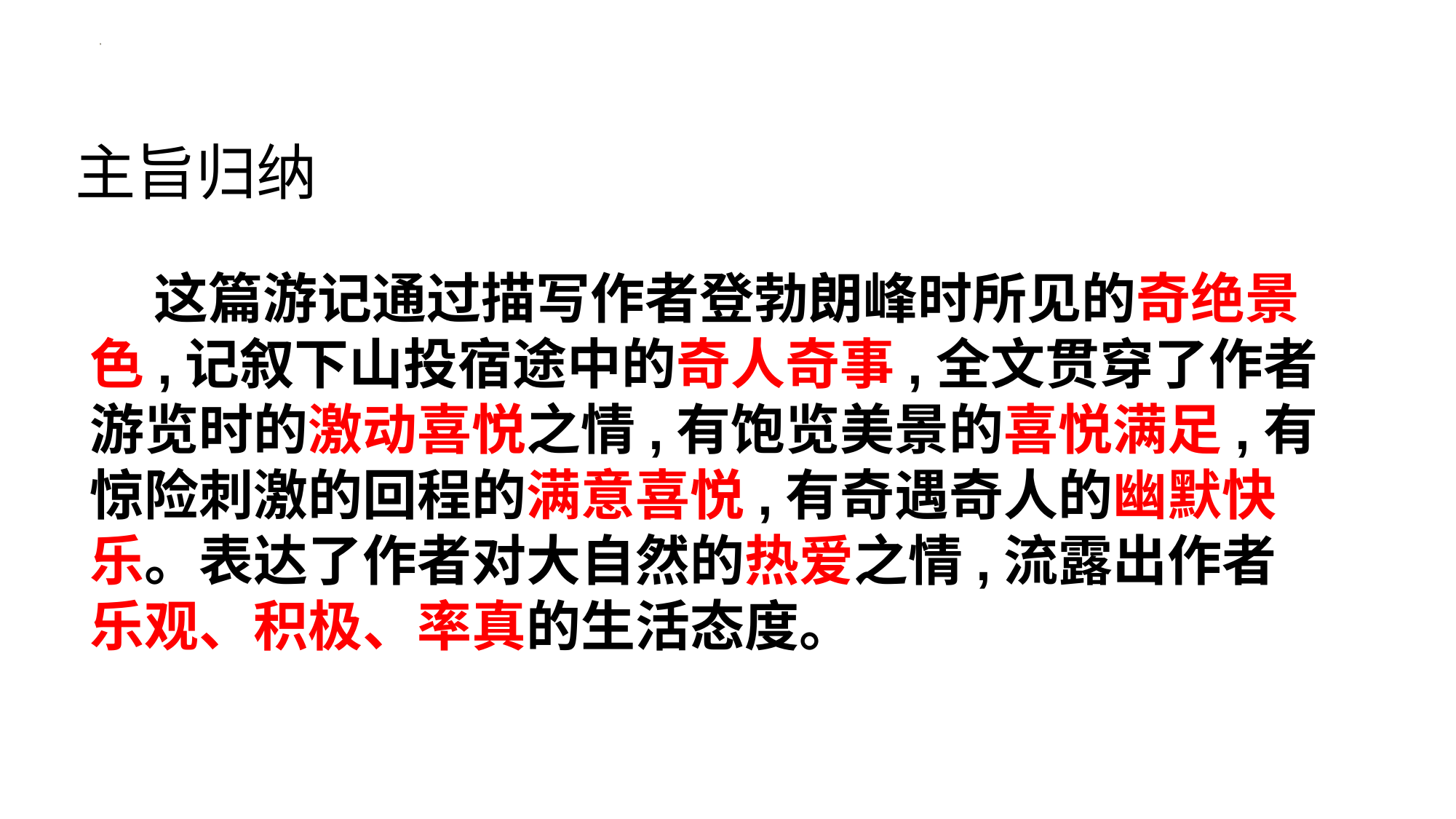

主旨归纳
    这篇游记通过描写作者登勃朗峰时所见的奇绝景色,记叙下山投宿途中的奇人奇事,全文贯穿了作者游览时的激动喜悦之情,有饱览美景的喜悦满足,有惊险刺激的回程的满意喜悦,有奇遇奇人的幽默快乐。表达了作者对大自然的热爱之情,流露出作者乐观、积极、率真的生活态度。